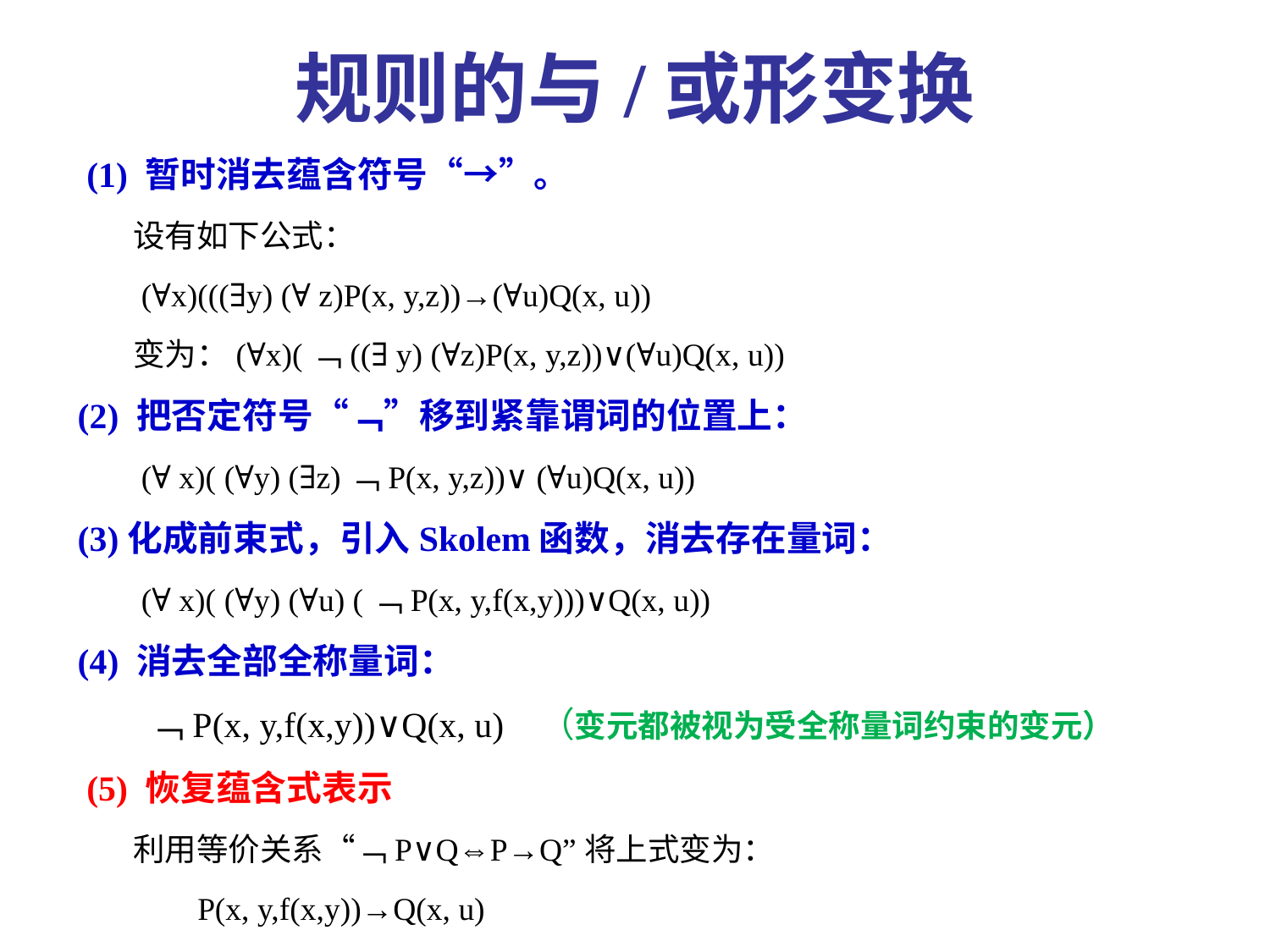

# 规则的与/或形变换
 (1) 暂时消去蕴含符号“→”。
设有如下公式：
 (∀x)(((∃y) (∀ z)P(x, y,z))→(∀u)Q(x, u))
变为：(∀x)(﹁((∃ y) (∀z)P(x, y,z))∨(∀u)Q(x, u))
(2) 把否定符号“﹁”移到紧靠谓词的位置上：
 (∀ x)( (∀y) (∃z)﹁P(x, y,z))∨ (∀u)Q(x, u))
(3)化成前束式，引入Skolem函数，消去存在量词：
 (∀ x)( (∀y) (∀u) (﹁P(x, y,f(x,y)))∨Q(x, u))
(4) 消去全部全称量词：
        ﹁P(x, y,f(x,y))∨Q(x, u)   （变元都被视为受全称量词约束的变元）
 (5) 恢复蕴含式表示
利用等价关系“﹁P∨Q⇔P→Q”将上式变为：
        P(x, y,f(x,y))→Q(x, u)